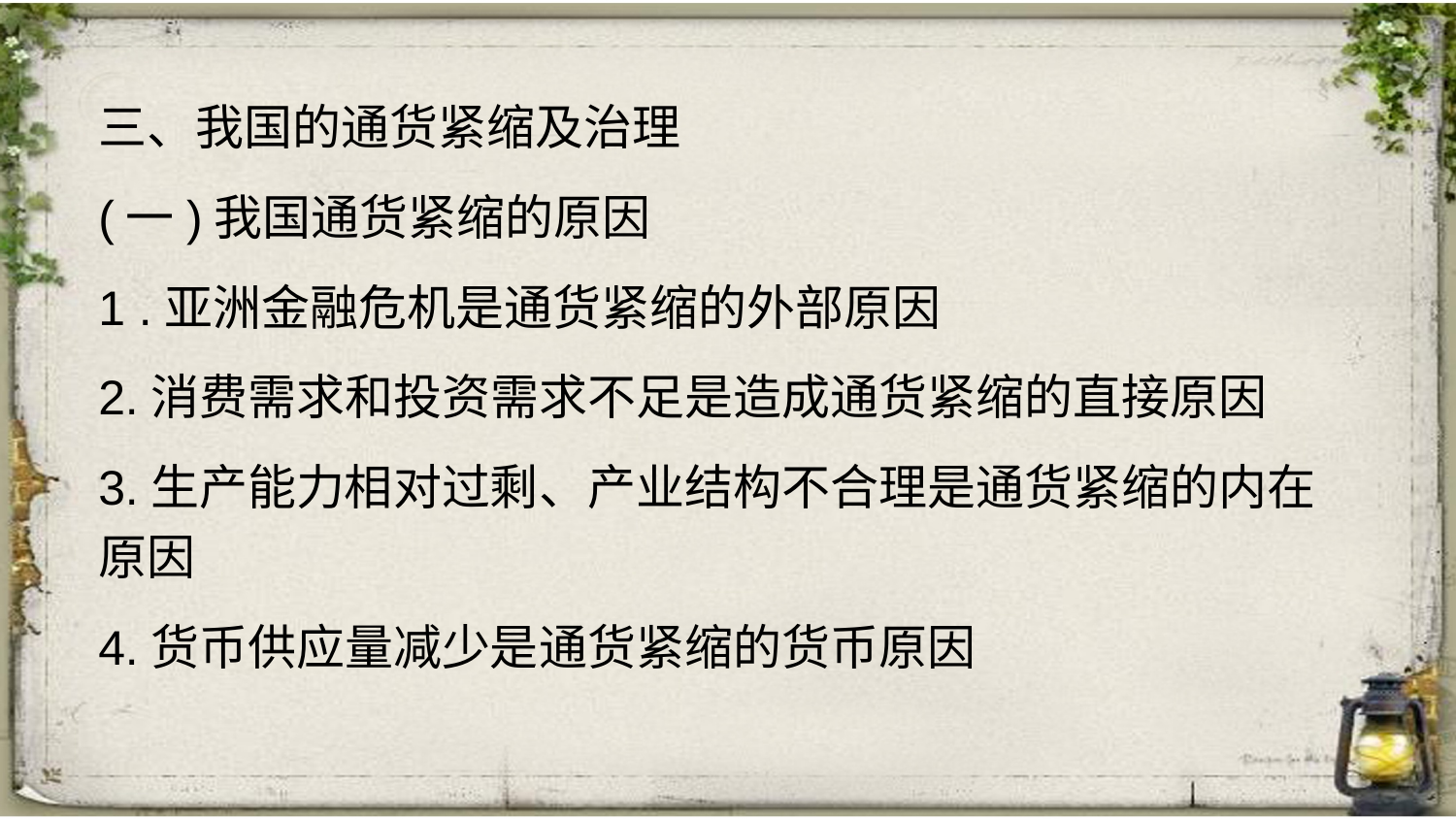

三、我国的通货紧缩及治理
(一)我国通货紧缩的原因
1 .亚洲金融危机是通货紧缩的外部原因
2.消费需求和投资需求不足是造成通货紧缩的直接原因
3.生产能力相对过剩、产业结构不合理是通货紧缩的内在原因
4.货币供应量减少是通货紧缩的货币原因